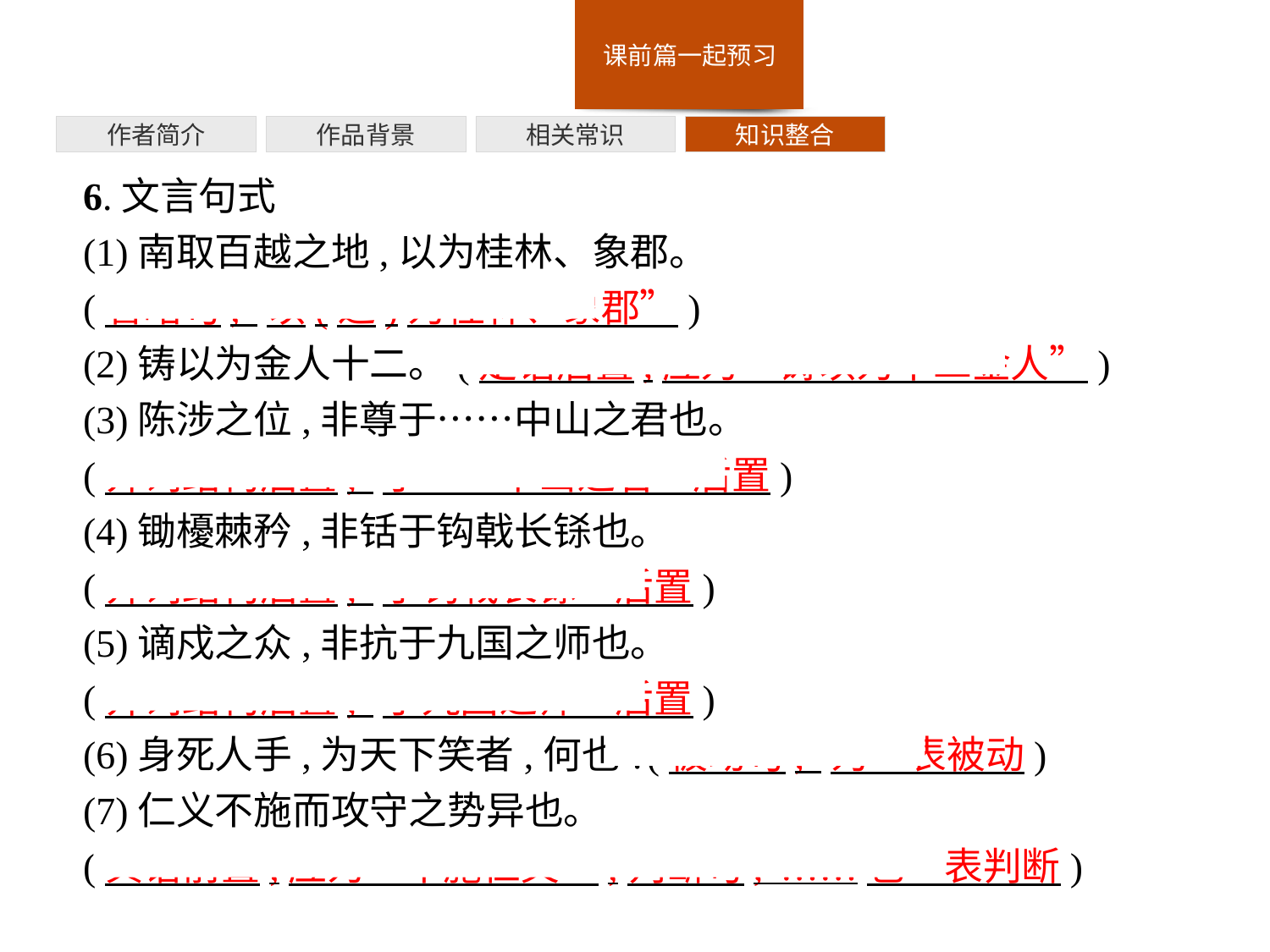

作者简介
作品背景
相关常识
知识整合
6.文言句式
(1)南取百越之地,以为桂林、象郡。
(省略句,“以(之)为桂林、象郡”)
(2)铸以为金人十二。(定语后置,应为“铸以为十二金人”)
(3)陈涉之位,非尊于……中山之君也。
(介词结构后置,“于……中山之君”后置)
(4)锄櫌棘矜,非铦于钩戟长铩也。
(介词结构后置,“于钩戟长铩”后置)
(5)谪戍之众,非抗于九国之师也。
(介词结构后置,“于九国之师”后置)
(6)身死人手,为天下笑者,何也?(被动句,“为”表被动)
(7)仁义不施而攻守之势异也。
(宾语前置,应为“不施仁义”;判断句,“……也”表判断)